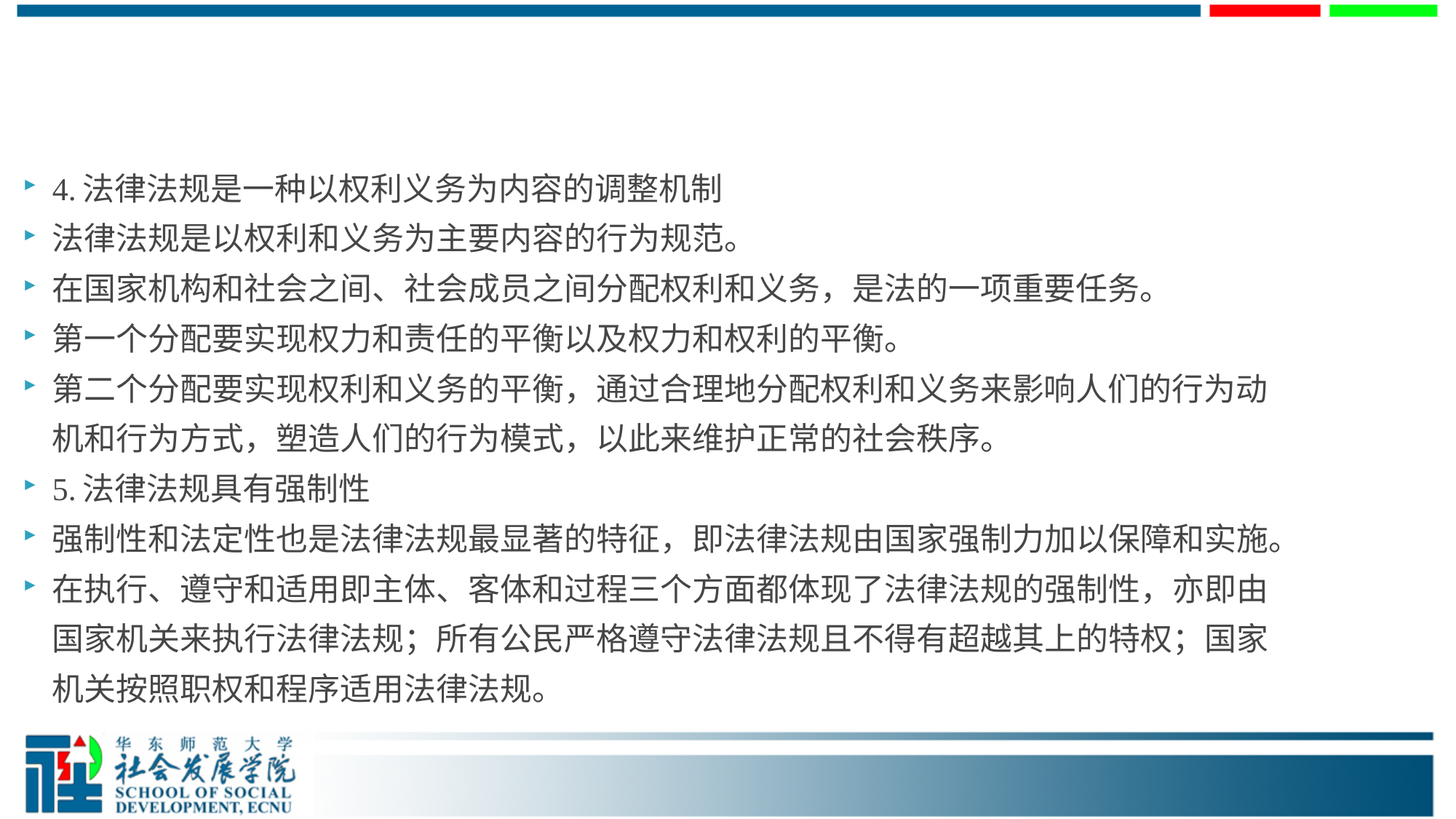

4.法律法规是一种以权利义务为内容的调整机制
法律法规是以权利和义务为主要内容的行为规范。
在国家机构和社会之间、社会成员之间分配权利和义务，是法的一项重要任务。
第一个分配要实现权力和责任的平衡以及权力和权利的平衡。
第二个分配要实现权利和义务的平衡，通过合理地分配权利和义务来影响人们的行为动机和行为方式，塑造人们的行为模式，以此来维护正常的社会秩序。
5.法律法规具有强制性
强制性和法定性也是法律法规最显著的特征，即法律法规由国家强制力加以保障和实施。
在执行、遵守和适用即主体、客体和过程三个方面都体现了法律法规的强制性，亦即由国家机关来执行法律法规；所有公民严格遵守法律法规且不得有超越其上的特权；国家机关按照职权和程序适用法律法规。